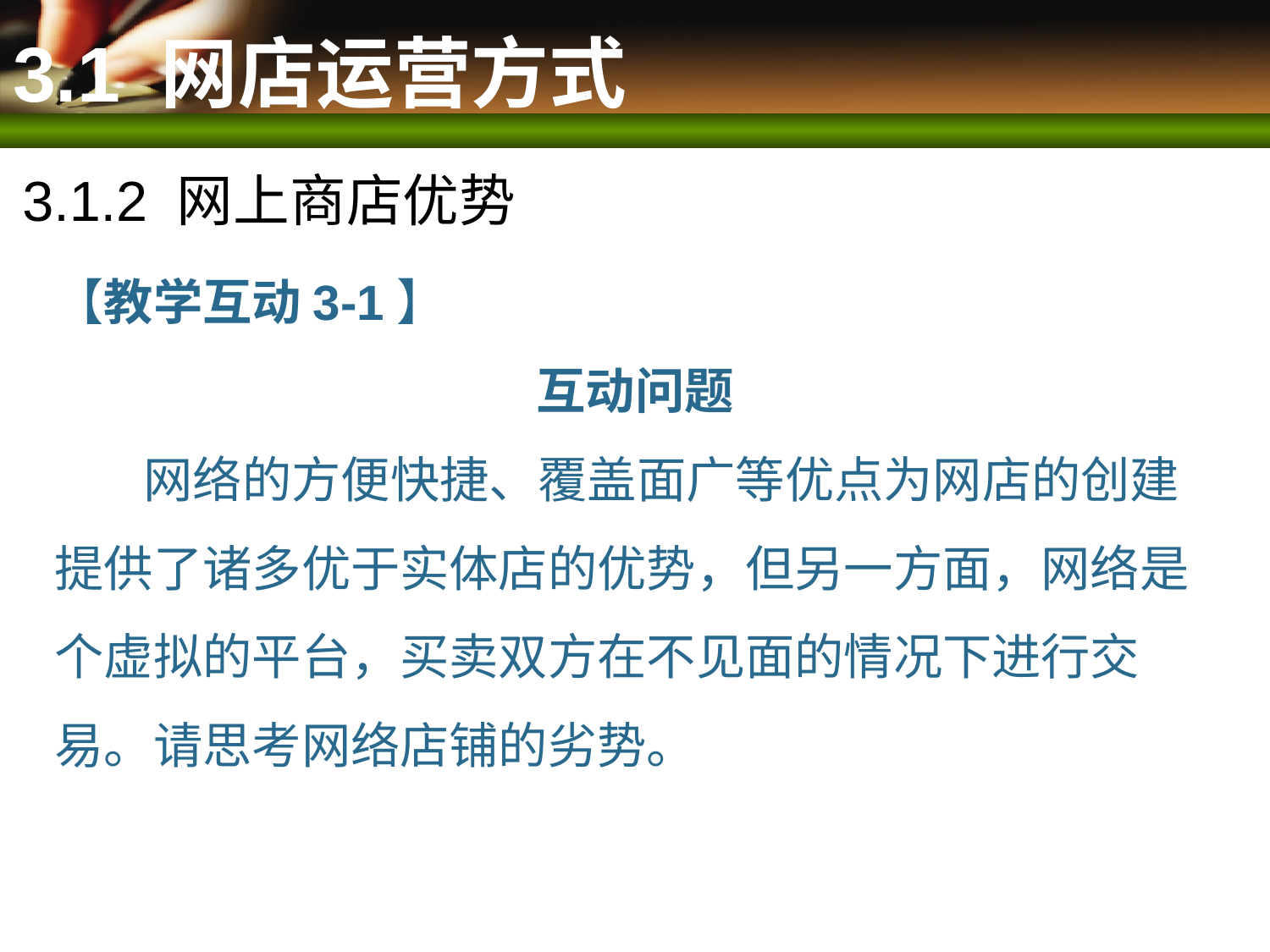

# 3.1 网店运营方式
3.1.2 网上商店优势
【教学互动3-1】
互动问题
       网络的方便快捷、覆盖面广等优点为网店的创建提供了诸多优于实体店的优势，但另一方面，网络是个虚拟的平台，买卖双方在不见面的情况下进行交易。请思考网络店铺的劣势。